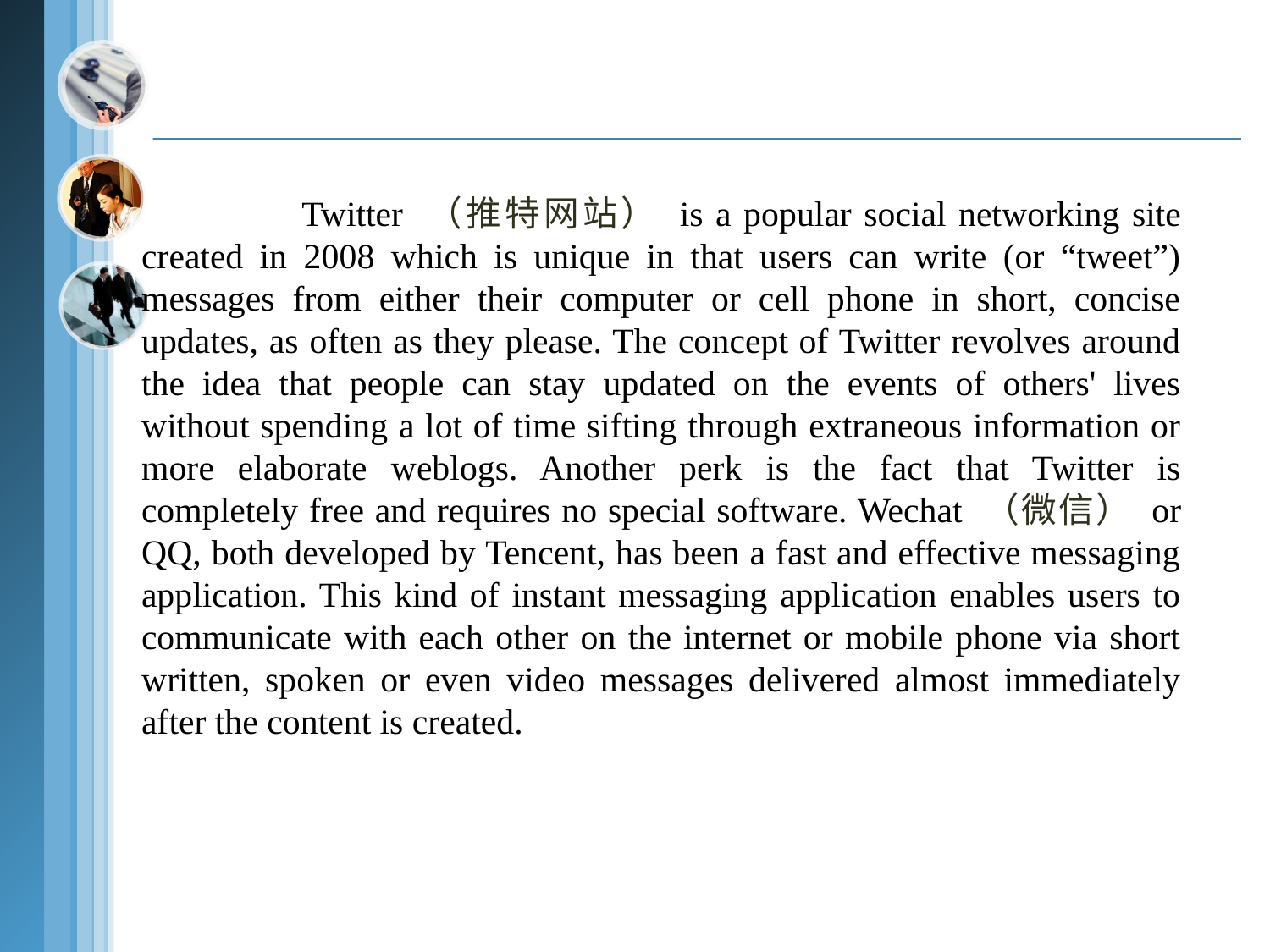

Twitter （推特网站） is a popular social networking site created in 2008 which is unique in that users can write (or “tweet”) messages from either their computer or cell phone in short, concise updates, as often as they please. The concept of Twitter revolves around the idea that people can stay updated on the events of others' lives without spending a lot of time sifting through extraneous information or more elaborate weblogs. Another perk is the fact that Twitter is completely free and requires no special software. Wechat （微信） or QQ, both developed by Tencent, has been a fast and effective messaging application. This kind of instant messaging application enables users to communicate with each other on the internet or mobile phone via short written, spoken or even video messages delivered almost immediately after the content is created.